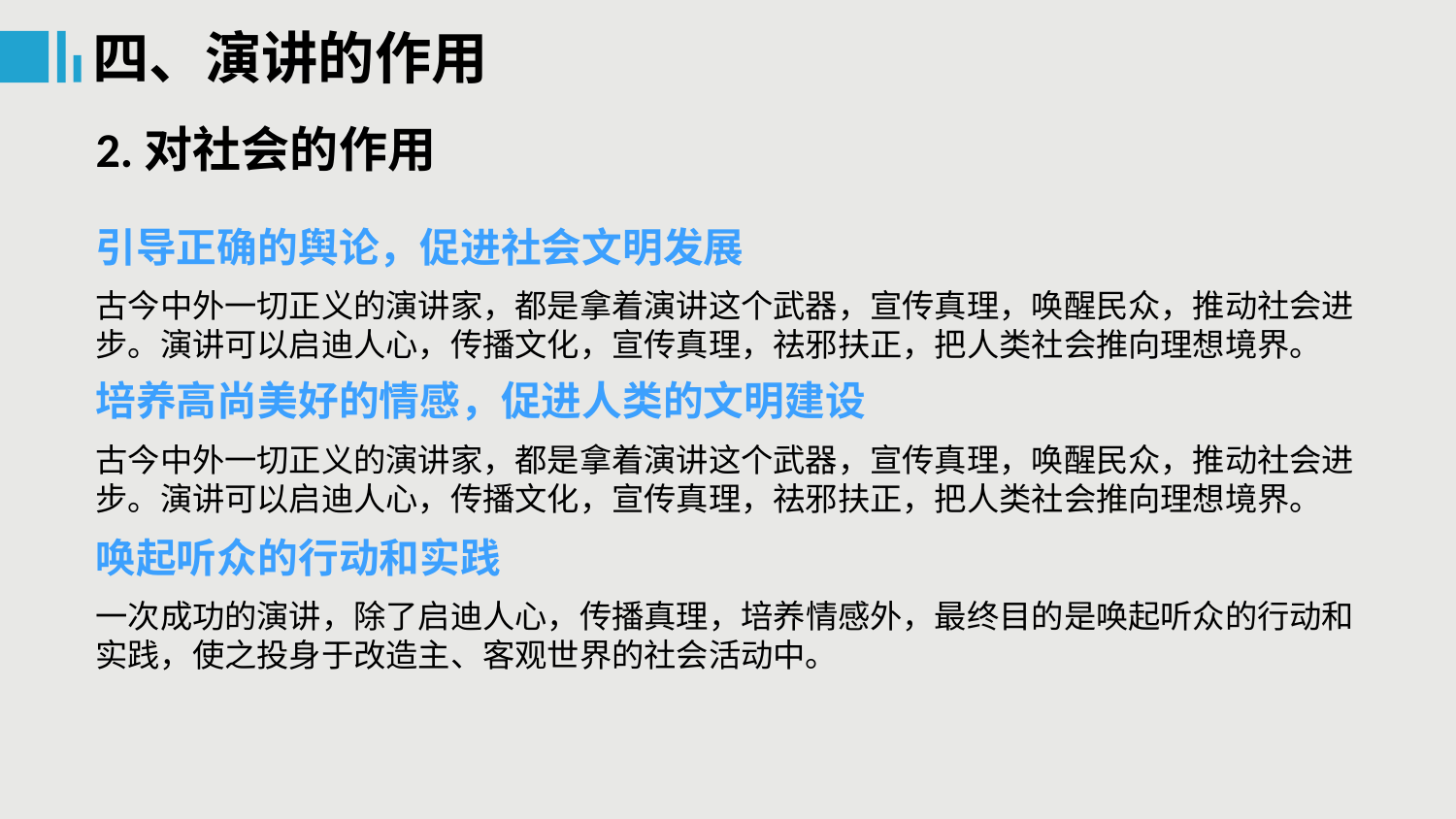

四、演讲的作用

2.对社会的作用
引导正确的舆论，促进社会文明发展
古今中外一切正义的演讲家，都是拿着演讲这个武器，宣传真理，唤醒民众，推动社会进步。演讲可以启迪人心，传播文化，宣传真理，祛邪扶正，把人类社会推向理想境界。
培养高尚美好的情感，促进人类的文明建设
古今中外一切正义的演讲家，都是拿着演讲这个武器，宣传真理，唤醒民众，推动社会进步。演讲可以启迪人心，传播文化，宣传真理，祛邪扶正，把人类社会推向理想境界。
唤起听众的行动和实践
一次成功的演讲，除了启迪人心，传播真理，培养情感外，最终目的是唤起听众的行动和实践，使之投身于改造主、客观世界的社会活动中。